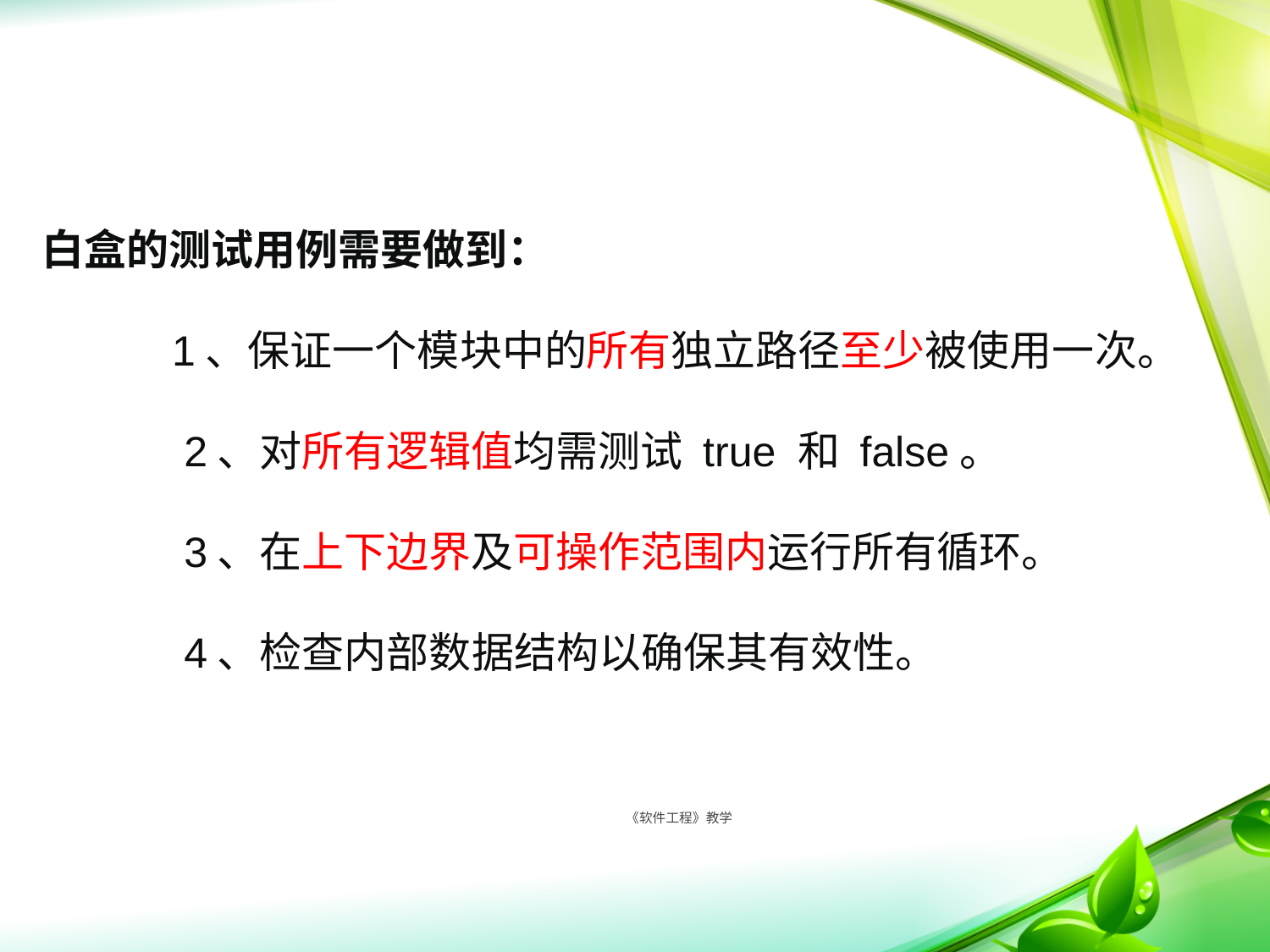

白盒的测试用例需要做到：
           1、保证一个模块中的所有独立路径至少被使用一次。
            2、对所有逻辑值均需测试 true 和 false。
            3、在上下边界及可操作范围内运行所有循环。
            4、检查内部数据结构以确保其有效性。

   《软件工程》教学